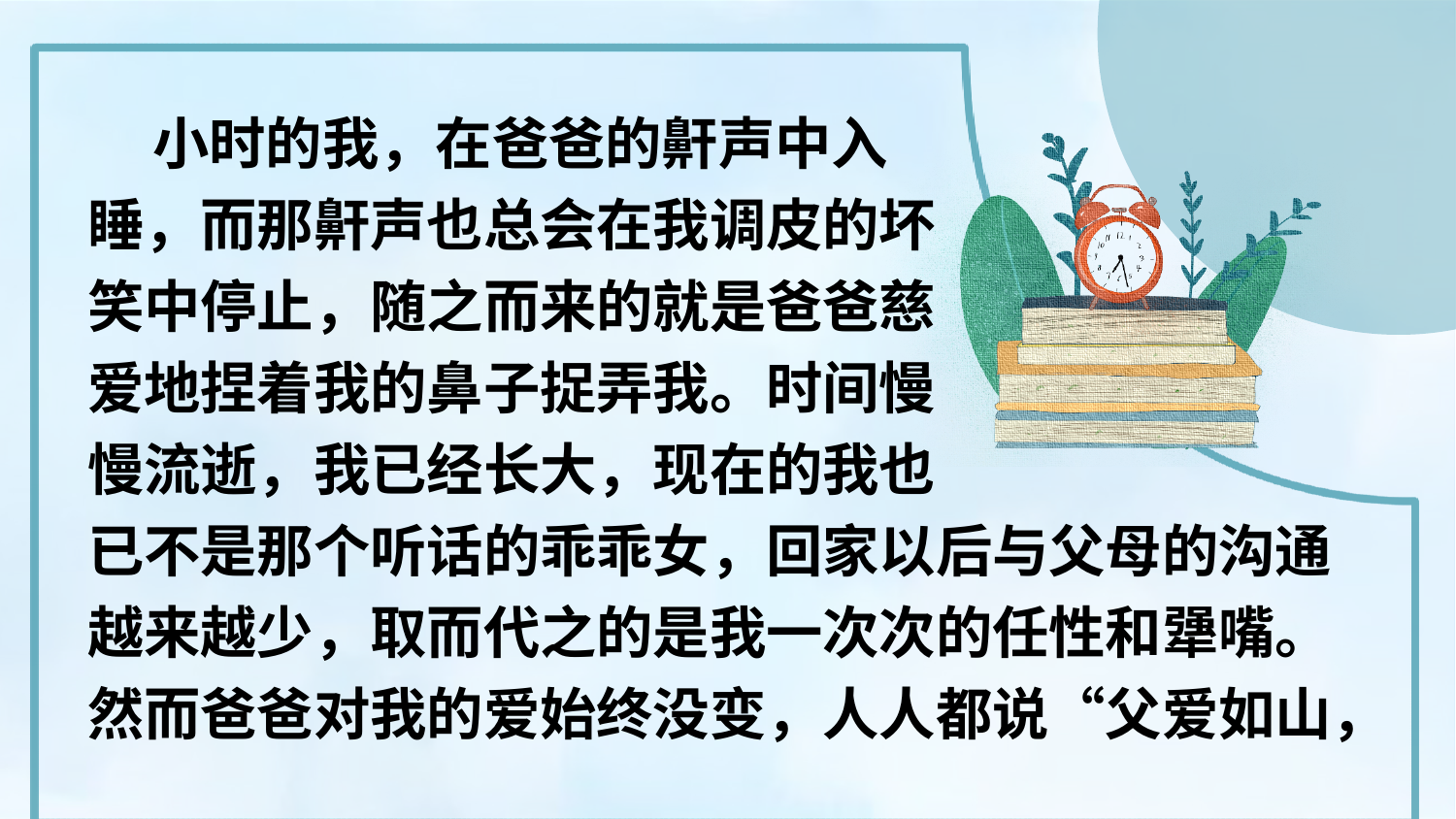

小时的我，在爸爸的鼾声中入
睡，而那鼾声也总会在我调皮的坏
笑中停止，随之而来的就是爸爸慈
爱地捏着我的鼻子捉弄我。时间慢
慢流逝，我已经长大，现在的我也
已不是那个听话的乖乖女，回家以后与父母的沟通越来越少，取而代之的是我一次次的任性和犟嘴。然而爸爸对我的爱始终没变，人人都说“父爱如山，